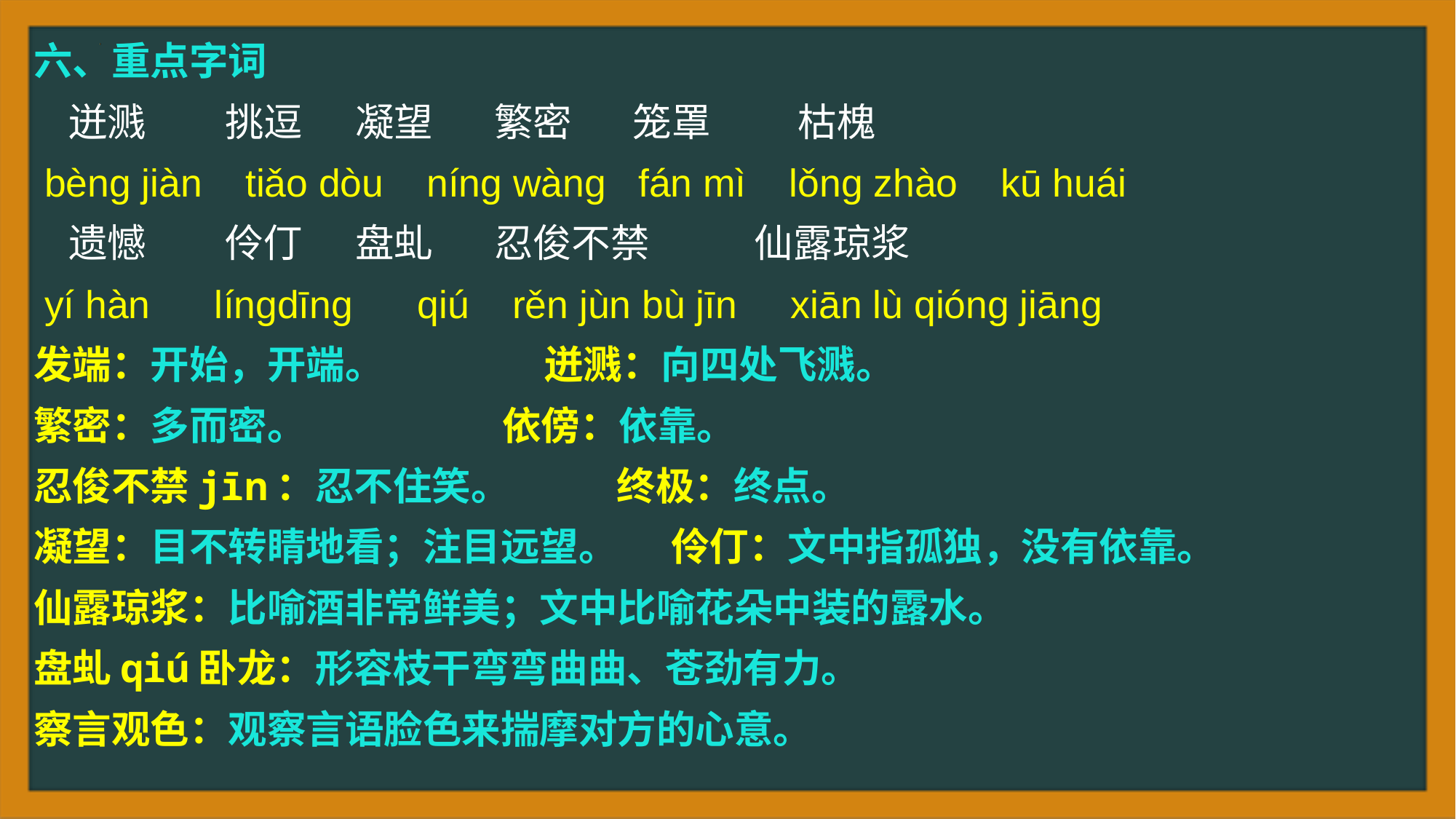

六、重点字词
   迸溅         挑逗      凝望       繁密       笼罩          枯槐
 bèng jiàn    tiǎo dòu    níng wàng   fán mì    lǒng zhào    kū huái
   遗憾         伶仃      盘虬       忍俊不禁            仙露琼浆
 yí hàn      língdīng      qiú    rěn jùn bù jīn     xiān lù qióng jiāng
发端：开始，开端。                  迸溅：向四处飞溅。
繁密：多而密。                      依傍：依靠。
忍俊不禁jīn：忍不住笑。            终极：终点。
凝望：目不转睛地看；注目远望。      伶仃：文中指孤独，没有依靠。
仙露琼浆：比喻酒非常鲜美；文中比喻花朵中装的露水。
盘虬qiú卧龙：形容枝干弯弯曲曲、苍劲有力。
察言观色：观察言语脸色来揣摩对方的心意。